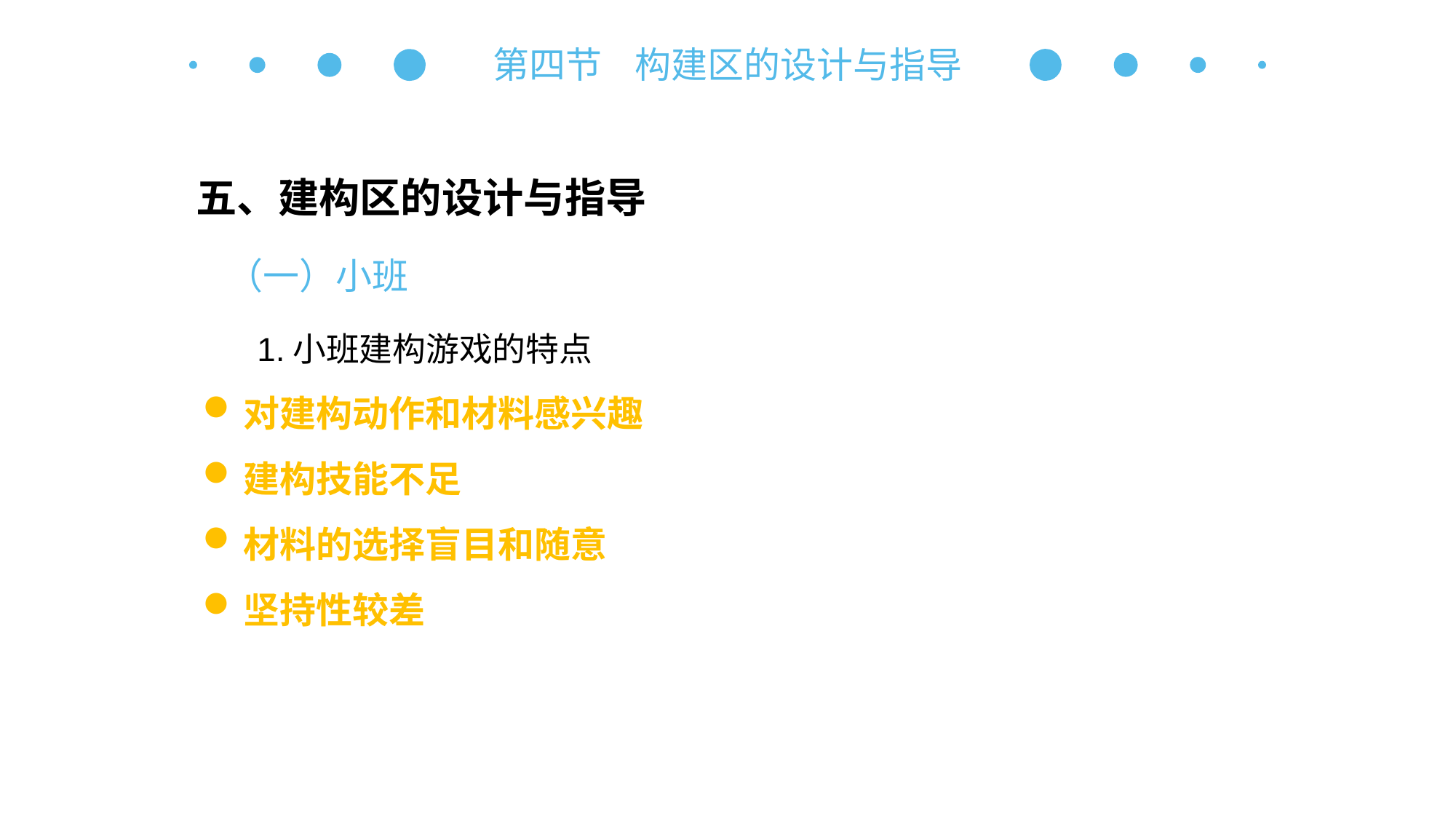

第四节    构建区的设计与指导

五、建构区的设计与指导
（一）小班
1.小班建构游戏的特点
对建构动作和材料感兴趣
建构技能不足
材料的选择盲目和随意
坚持性较差